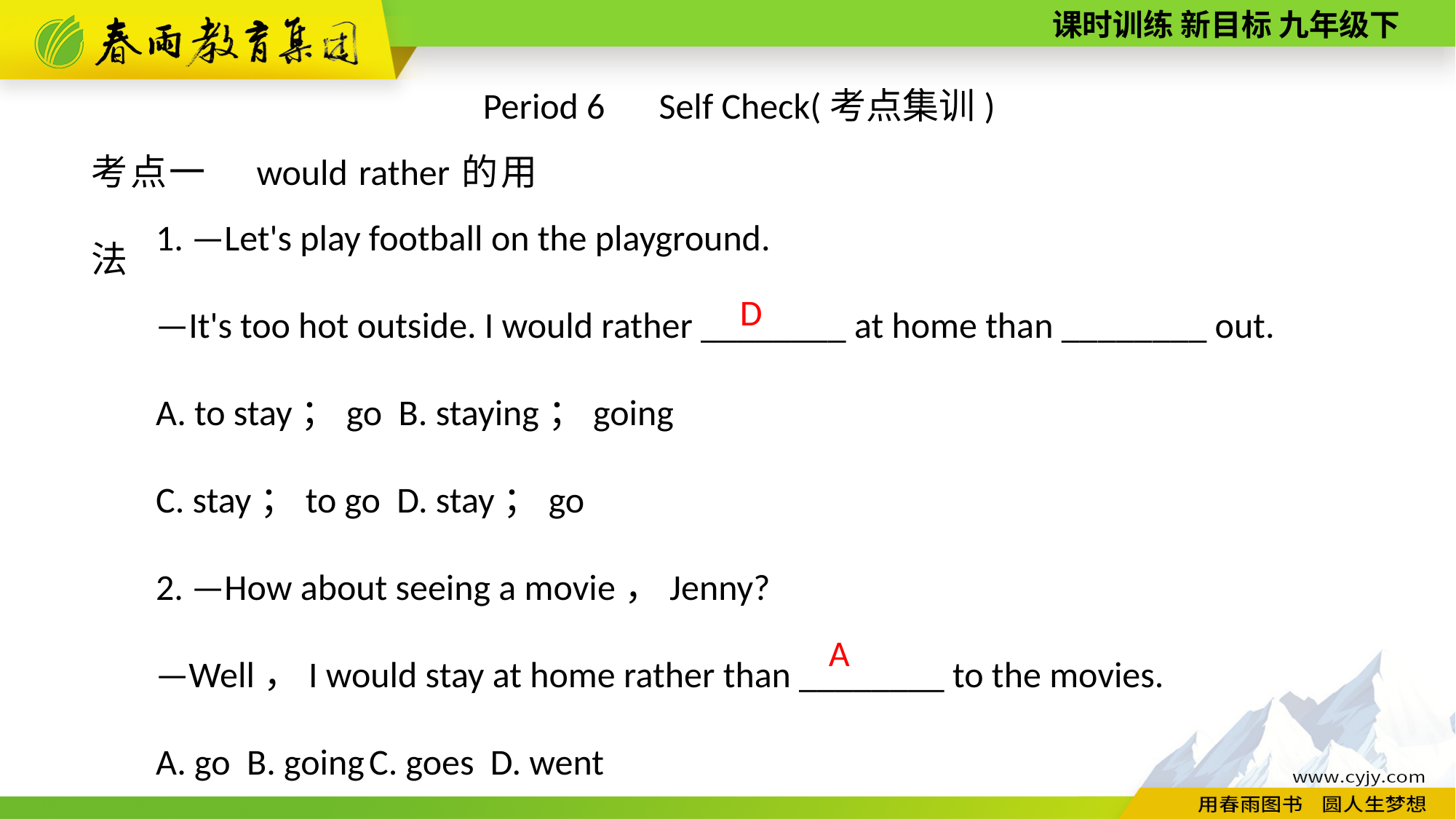

Period 6　Self Check(考点集训)
考点一　would rather的用法
1. —Let's play football on the playground.
—It's too hot outside. I would rather ________ at home than ________ out.
A. to stay；go  B. staying；going
C. stay；to go  D. stay；go
2. —How about seeing a movie，Jenny?
—Well，I would stay at home rather than ________ to the movies.
A. go  B. going C. goes  D. went
D
A